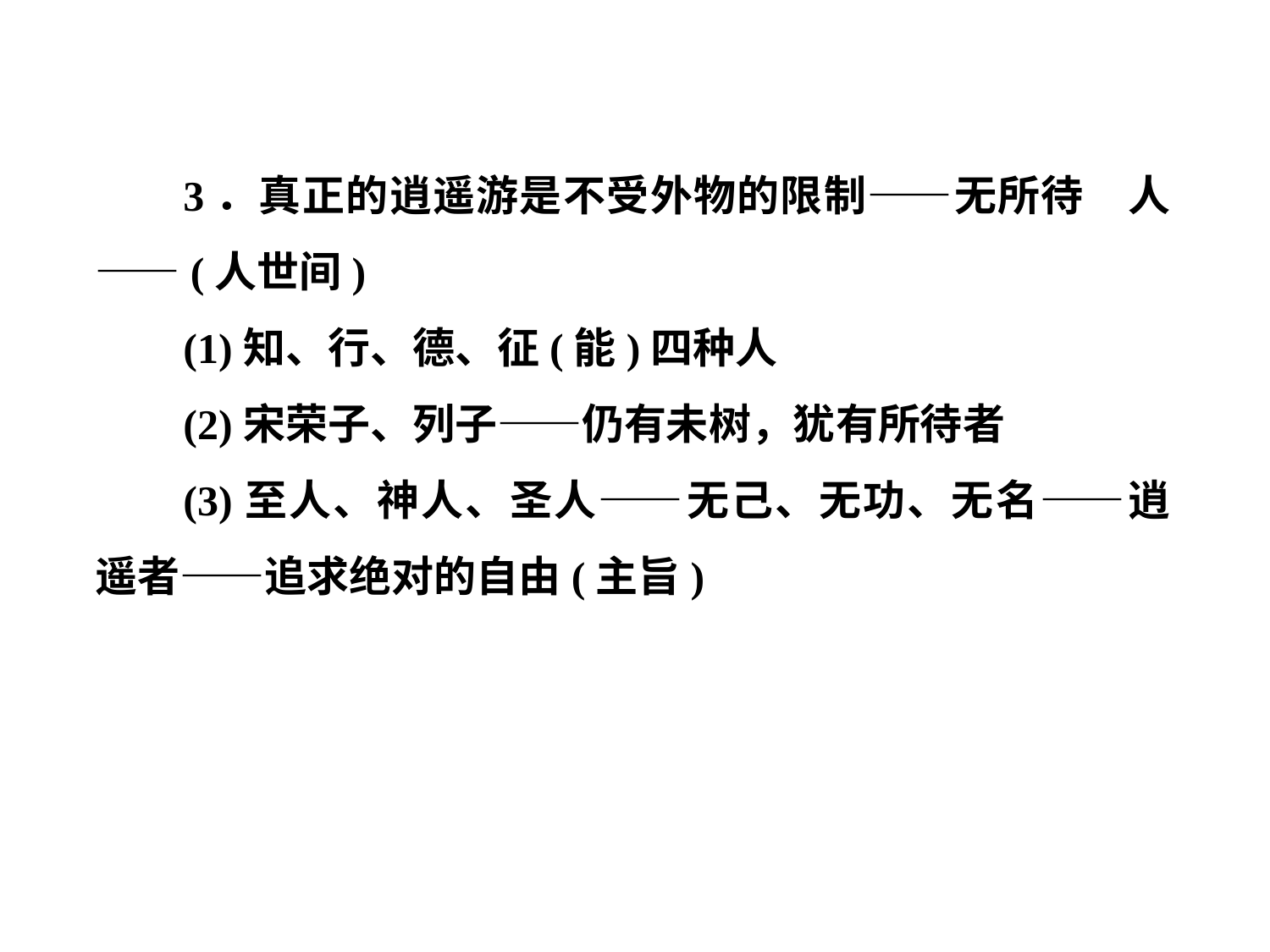

3．真正的逍遥游是不受外物的限制——无所待　人——(人世间)
(1)知、行、德、征(能)四种人
(2)宋荣子、列子——仍有未树，犹有所待者
(3)至人、神人、圣人——无己、无功、无名——逍遥者——追求绝对的自由(主旨)